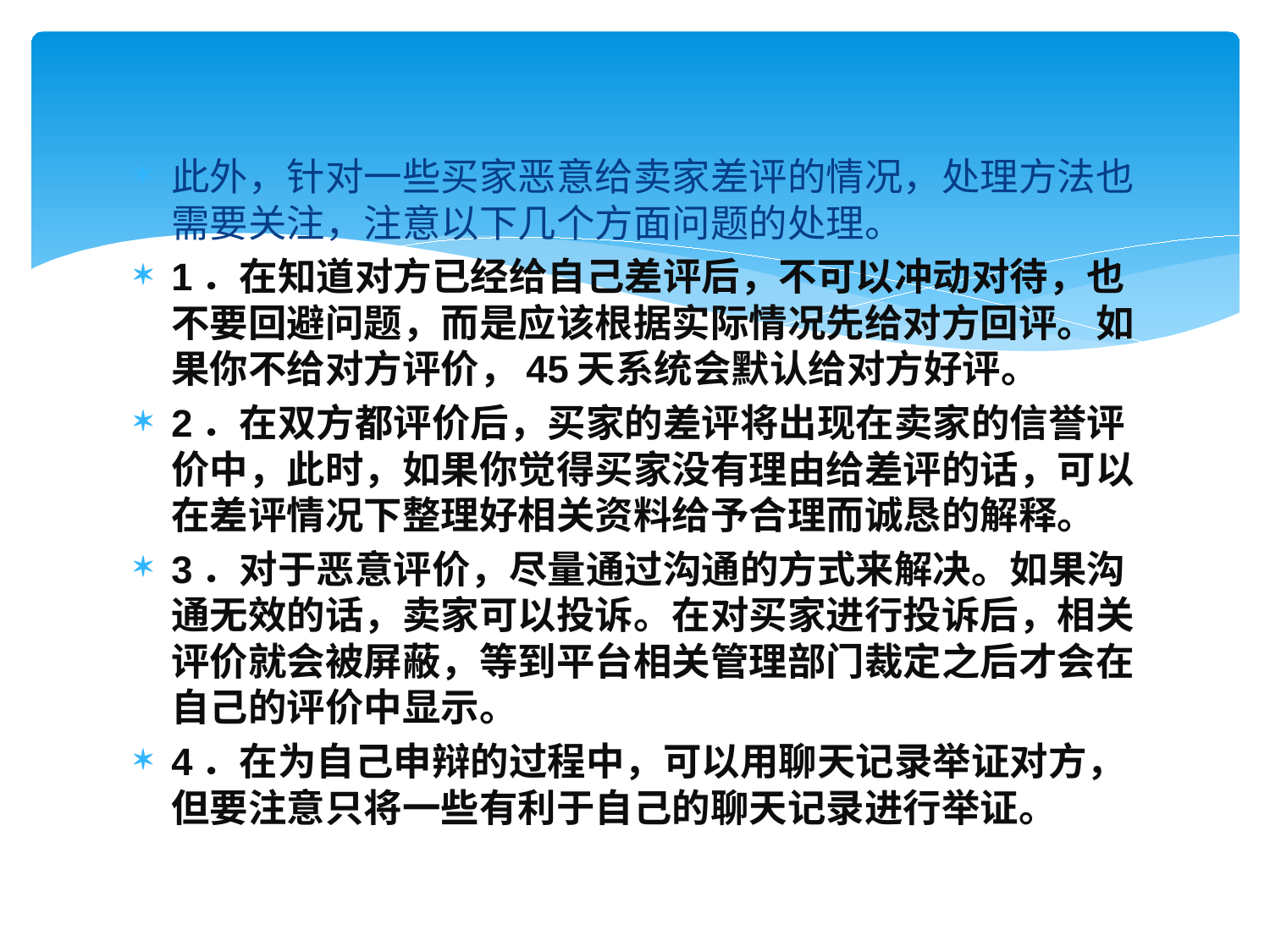

此外，针对一些买家恶意给卖家差评的情况，处理方法也需要关注，注意以下几个方面问题的处理。
1．在知道对方已经给自己差评后，不可以冲动对待，也不要回避问题，而是应该根据实际情况先给对方回评。如果你不给对方评价，45天系统会默认给对方好评。
2．在双方都评价后，买家的差评将出现在卖家的信誉评价中，此时，如果你觉得买家没有理由给差评的话，可以在差评情况下整理好相关资料给予合理而诚恳的解释。
3．对于恶意评价，尽量通过沟通的方式来解决。如果沟通无效的话，卖家可以投诉。在对买家进行投诉后，相关评价就会被屏蔽，等到平台相关管理部门裁定之后才会在自己的评价中显示。
4．在为自己申辩的过程中，可以用聊天记录举证对方，但要注意只将一些有利于自己的聊天记录进行举证。